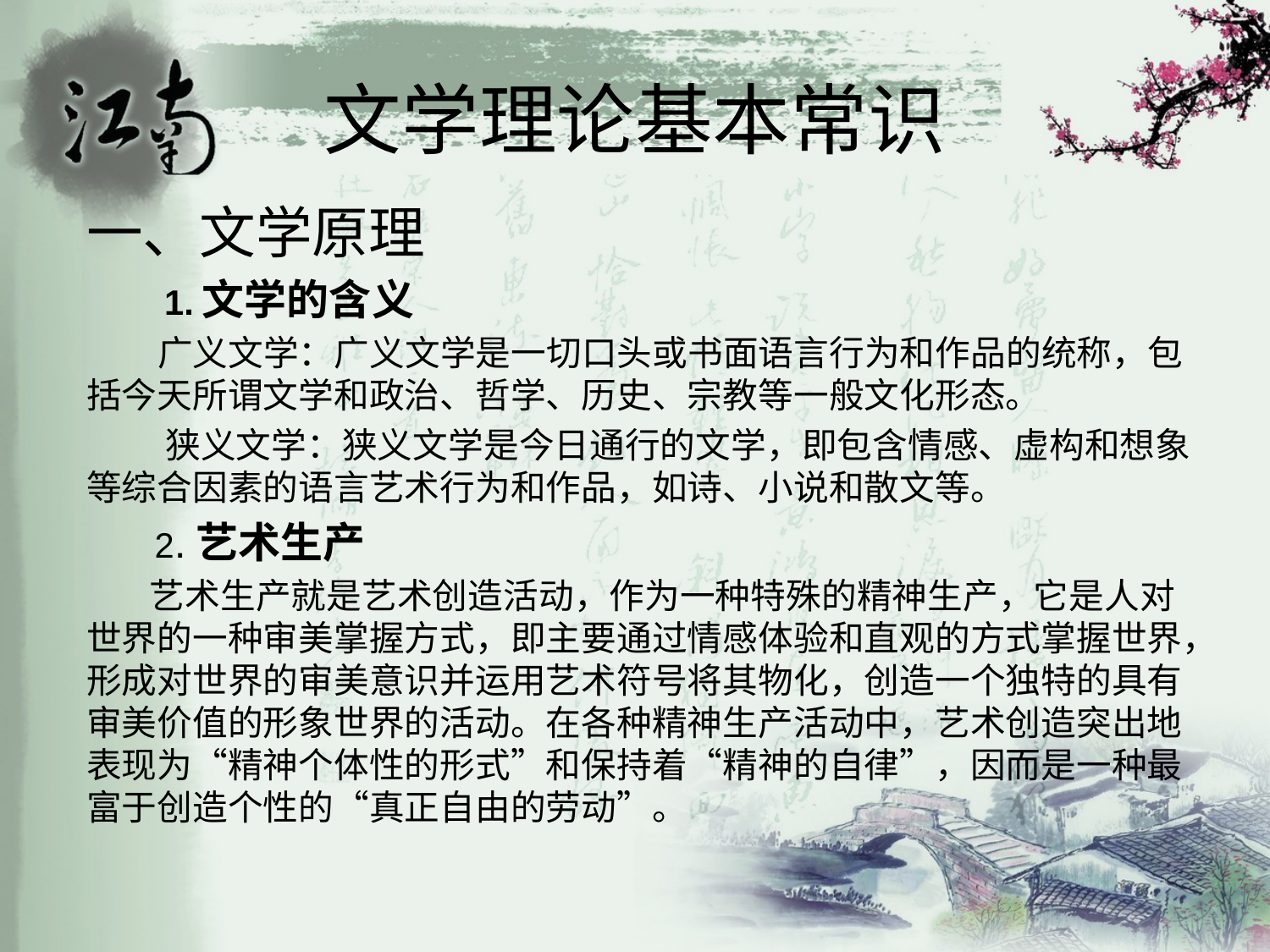

# 文学理论基本常识
一、文学原理
        1.文学的含义
        广义文学：广义文学是一切口头或书面语言行为和作品的统称，包括今天所谓文学和政治、哲学、历史、宗教等一般文化形态。
         狭义文学：狭义文学是今日通行的文学，即包含情感、虚构和想象等综合因素的语言艺术行为和作品，如诗、小说和散文等。
       2.艺术生产
       艺术生产就是艺术创造活动，作为一种特殊的精神生产，它是人对世界的一种审美掌握方式，即主要通过情感体验和直观的方式掌握世界，形成对世界的审美意识并运用艺术符号将其物化，创造一个独特的具有审美价值的形象世界的活动。在各种精神生产活动中，艺术创造突出地表现为“精神个体性的形式”和保持着“精神的自律”，因而是一种最富于创造个性的“真正自由的劳动”。